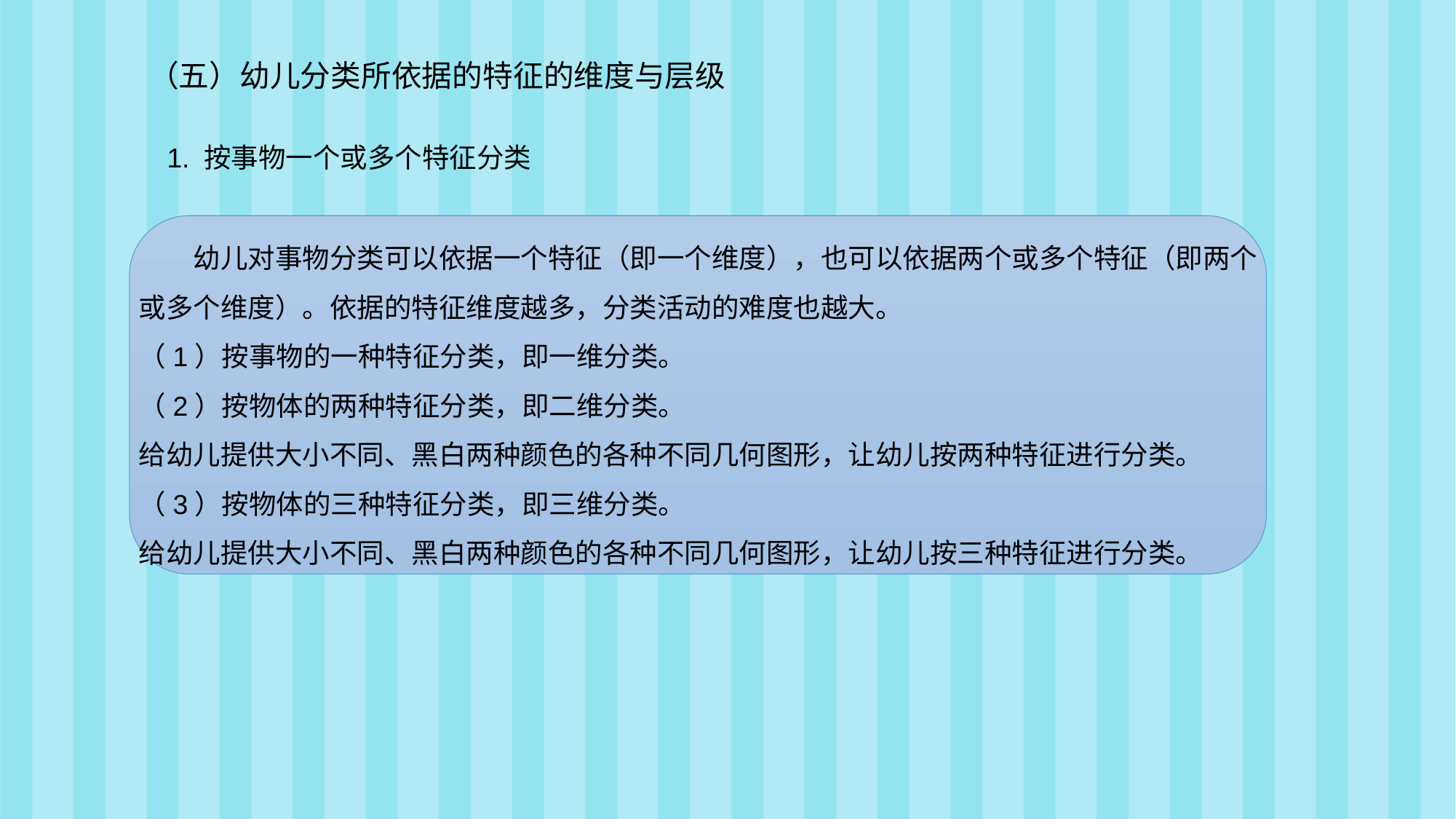

（五）幼儿分类所依据的特征的维度与层级
1. 按事物一个或多个特征分类

幼儿对事物分类可以依据一个特征（即一个维度），也可以依据两个或多个特征（即两个或多个维度）。依据的特征维度越多，分类活动的难度也越大。
（1）按事物的一种特征分类，即一维分类。
（2）按物体的两种特征分类，即二维分类。
给幼儿提供大小不同、黑白两种颜色的各种不同几何图形，让幼儿按两种特征进行分类。
（3）按物体的三种特征分类，即三维分类。
给幼儿提供大小不同、黑白两种颜色的各种不同几何图形，让幼儿按三种特征进行分类。